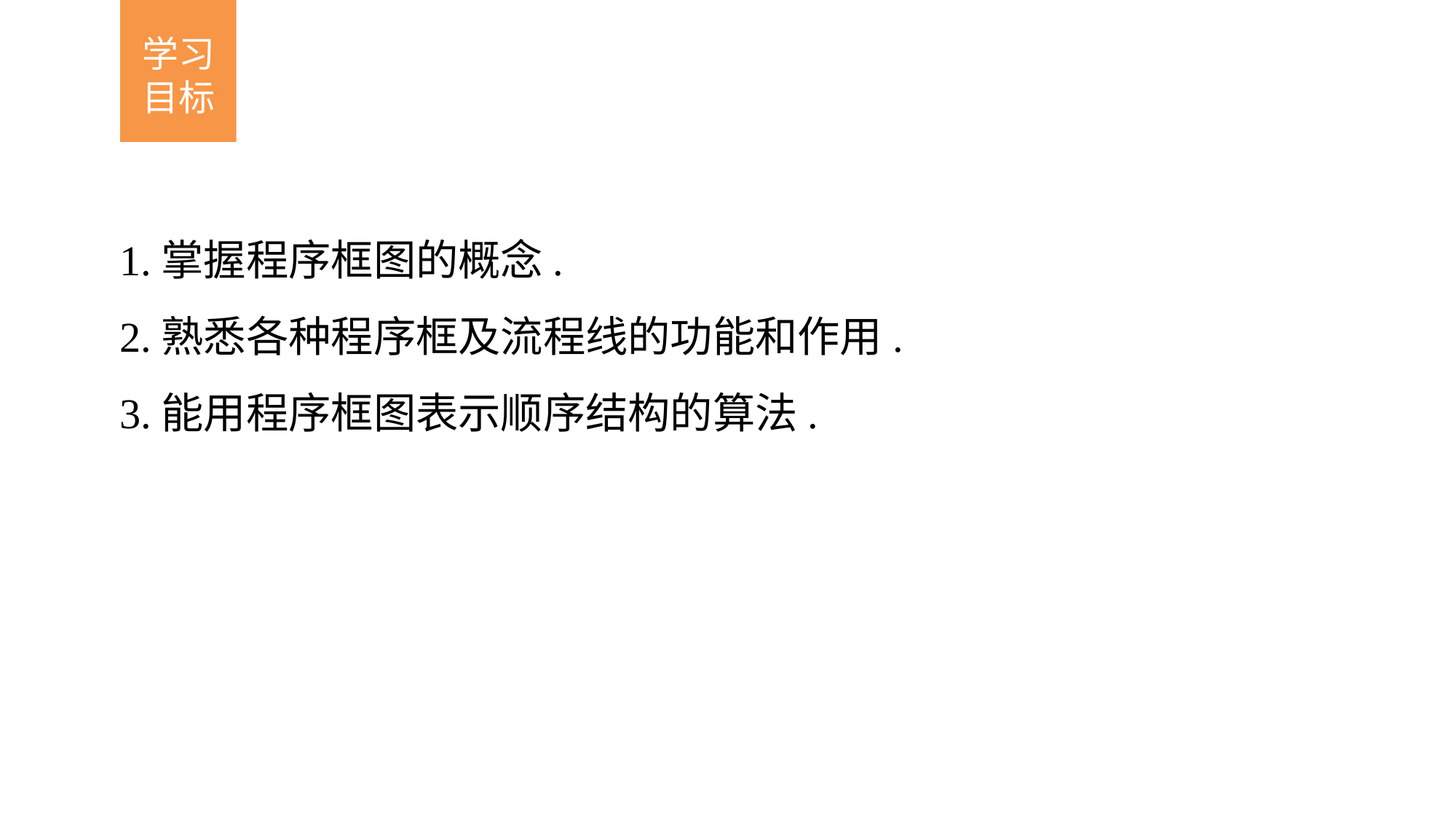

学习目标
1.掌握程序框图的概念.
2.熟悉各种程序框及流程线的功能和作用.
3.能用程序框图表示顺序结构的算法.